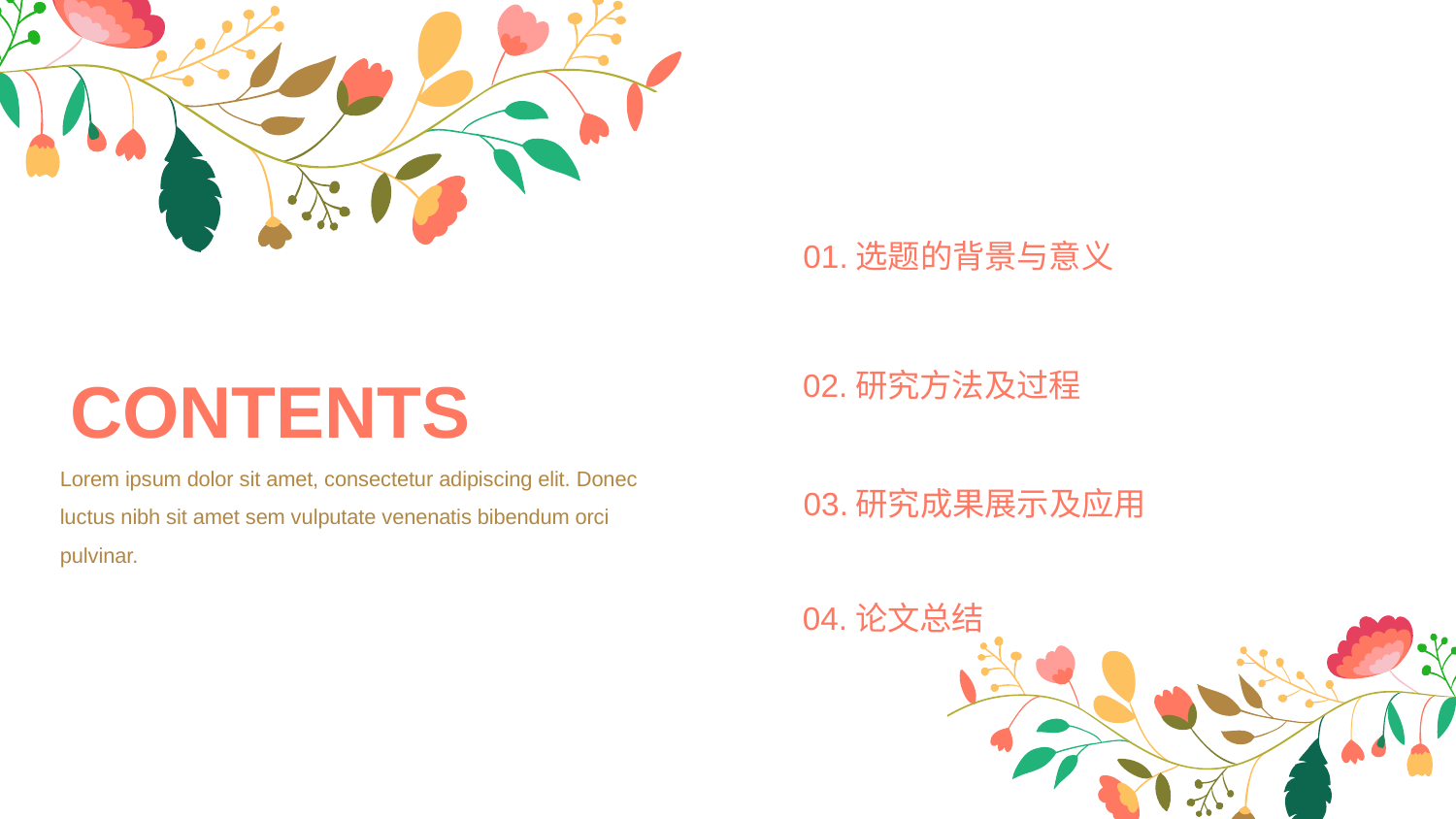

01.选题的背景与意义
CONTENTS
02.研究方法及过程
Lorem ipsum dolor sit amet, consectetur adipiscing elit. Donec luctus nibh sit amet sem vulputate venenatis bibendum orci pulvinar.
03.研究成果展示及应用
04.论文总结